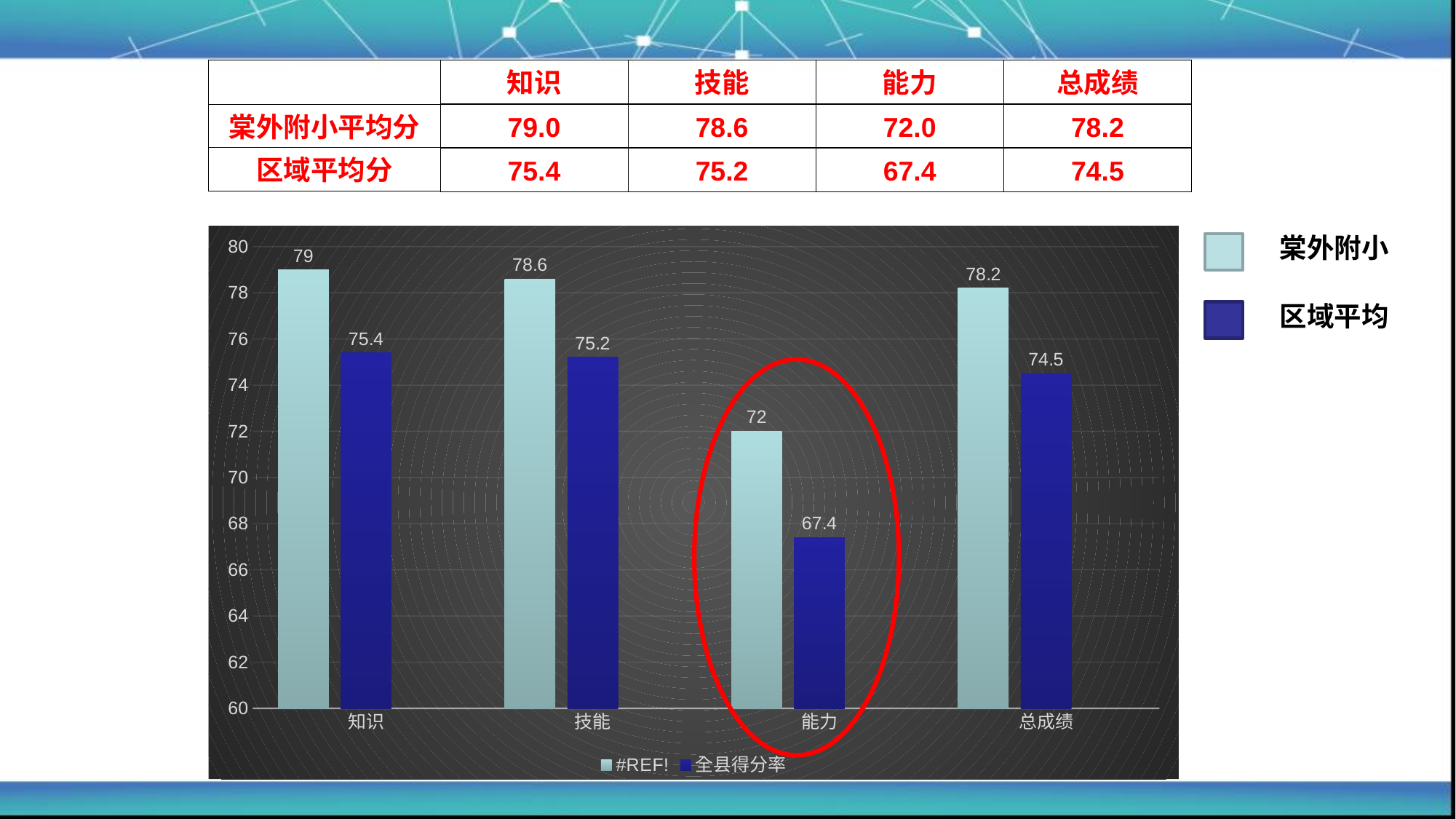

总成绩

知识
技能
能力
棠外附小平均分
79.0
78.6
72.0
78.2
区域平均分
75.2
67.4
74.5
75.4

### Chart

| Category | #REF! | 全县得分率 | 列1 |
|---|---|---|---|
| 知识 | 79.0 | 75.4 | None |
| 技能 | 78.6 | 75.2 | None |
| 能力 | 72.0 | 67.4 | None |
| 总成绩 | 78.2 | 74.5 | None |
棠外附小

区域平均